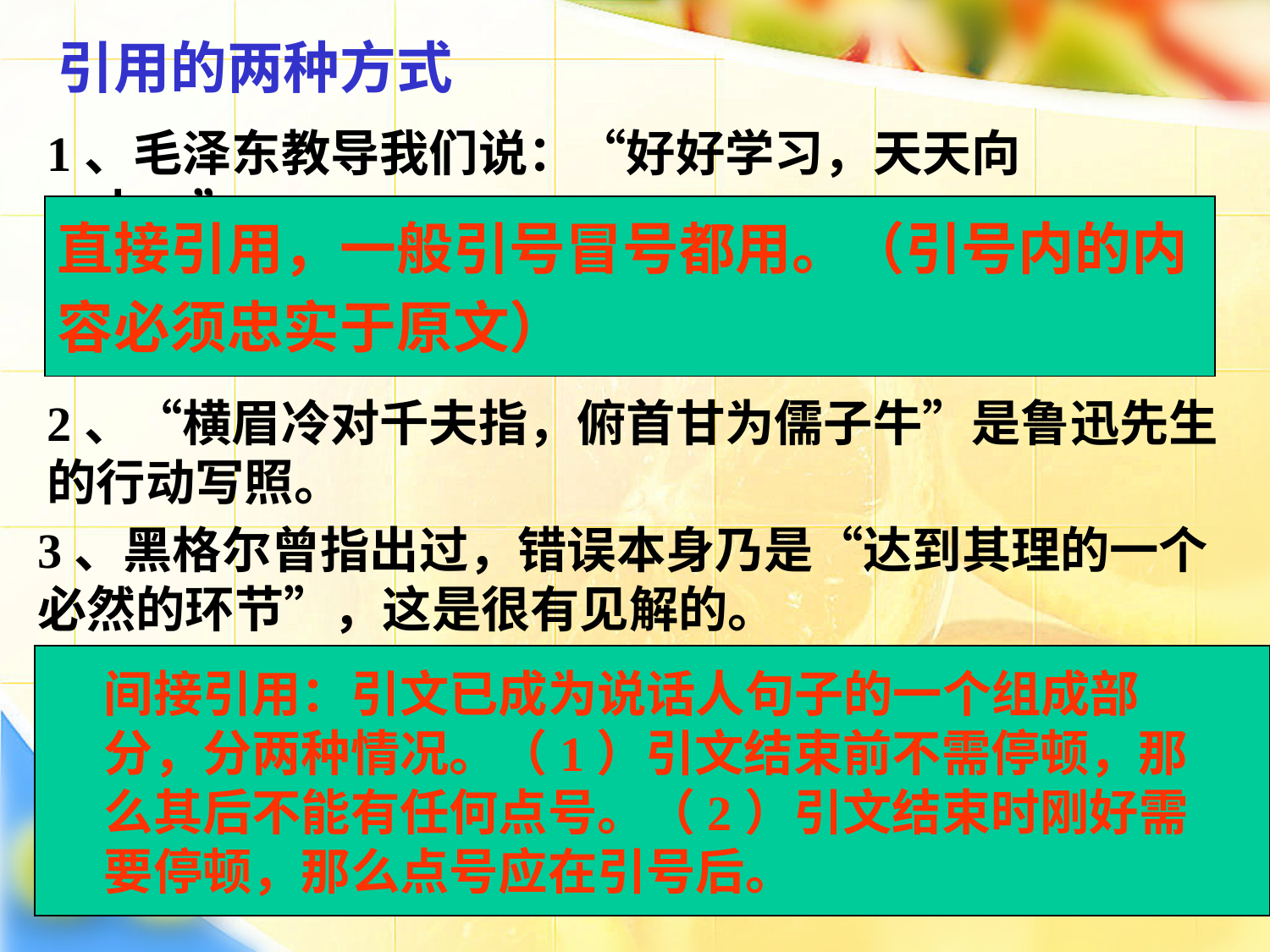

引用的两种方式
1、毛泽东教导我们说：“好好学习，天天向上。”
直接引用，一般引号冒号都用。（引号内的内
容必须忠实于原文）
2、“横眉冷对千夫指，俯首甘为儒子牛”是鲁迅先生的行动写照。
3、黑格尔曾指出过，错误本身乃是“达到其理的一个必然的环节”，这是很有见解的。

    间接引用：引文已成为说话人句子的一个组成部
    分，分两种情况。（1）引文结束前不需停顿，那
    么其后不能有任何点号。（2）引文结束时刚好需
    要停顿，那么点号应在引号后。